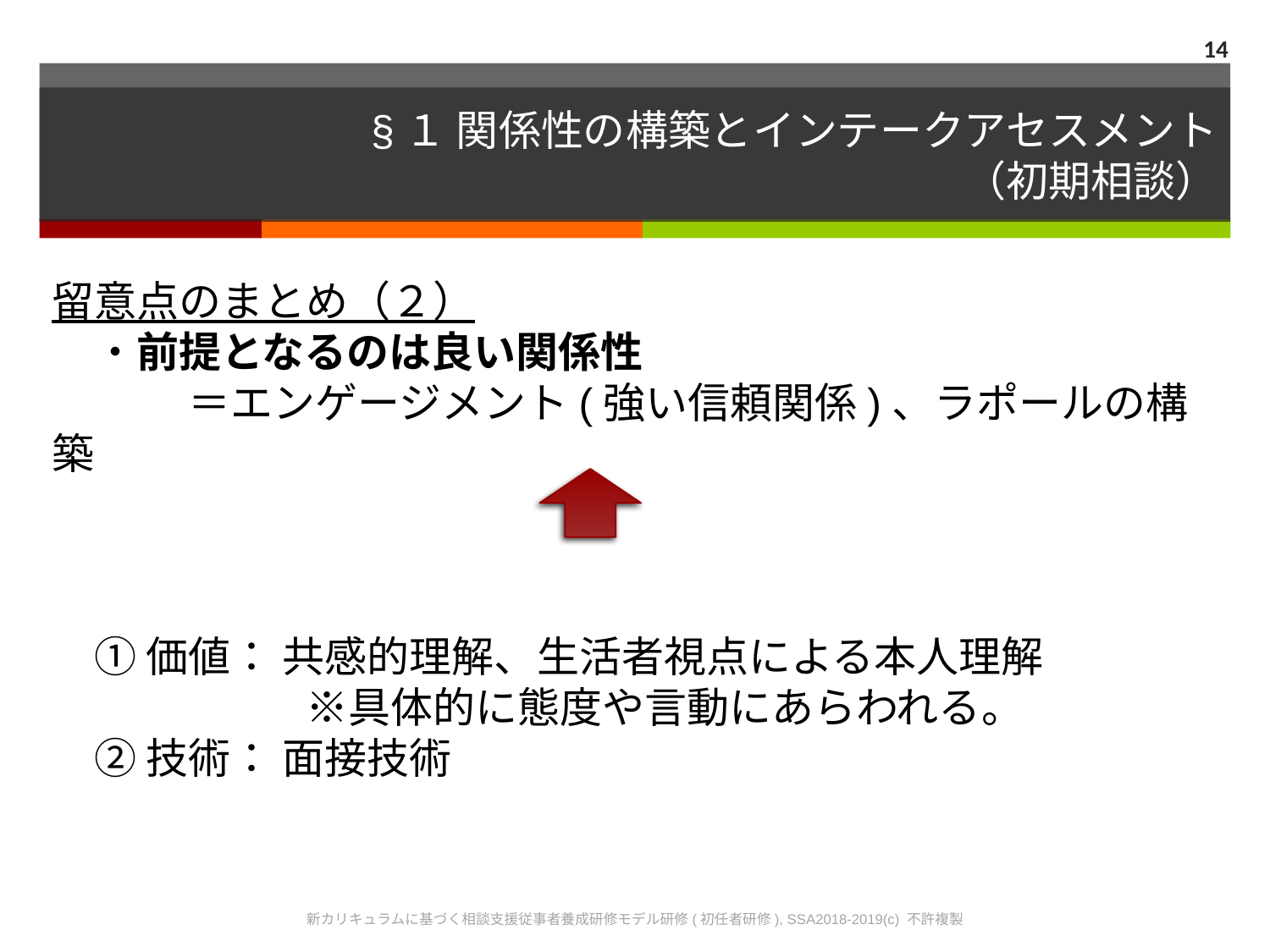

14
# §１ 関係性の構築とインテークアセスメント 　　　　　　　　　　　　　　　（初期相談）
留意点のまとめ（２）
　・前提となるのは良い関係性
　　　 ＝エンゲージメント(強い信頼関係)、ラポールの構築

　① 価値： 共感的理解、生活者視点による本人理解
　　　　　　※具体的に態度や言動にあらわれる。
　② 技術： 面接技術

新カリキュラムに基づく相談支援従事者養成研修モデル研修(初任者研修), SSA2018-2019(c) 不許複製